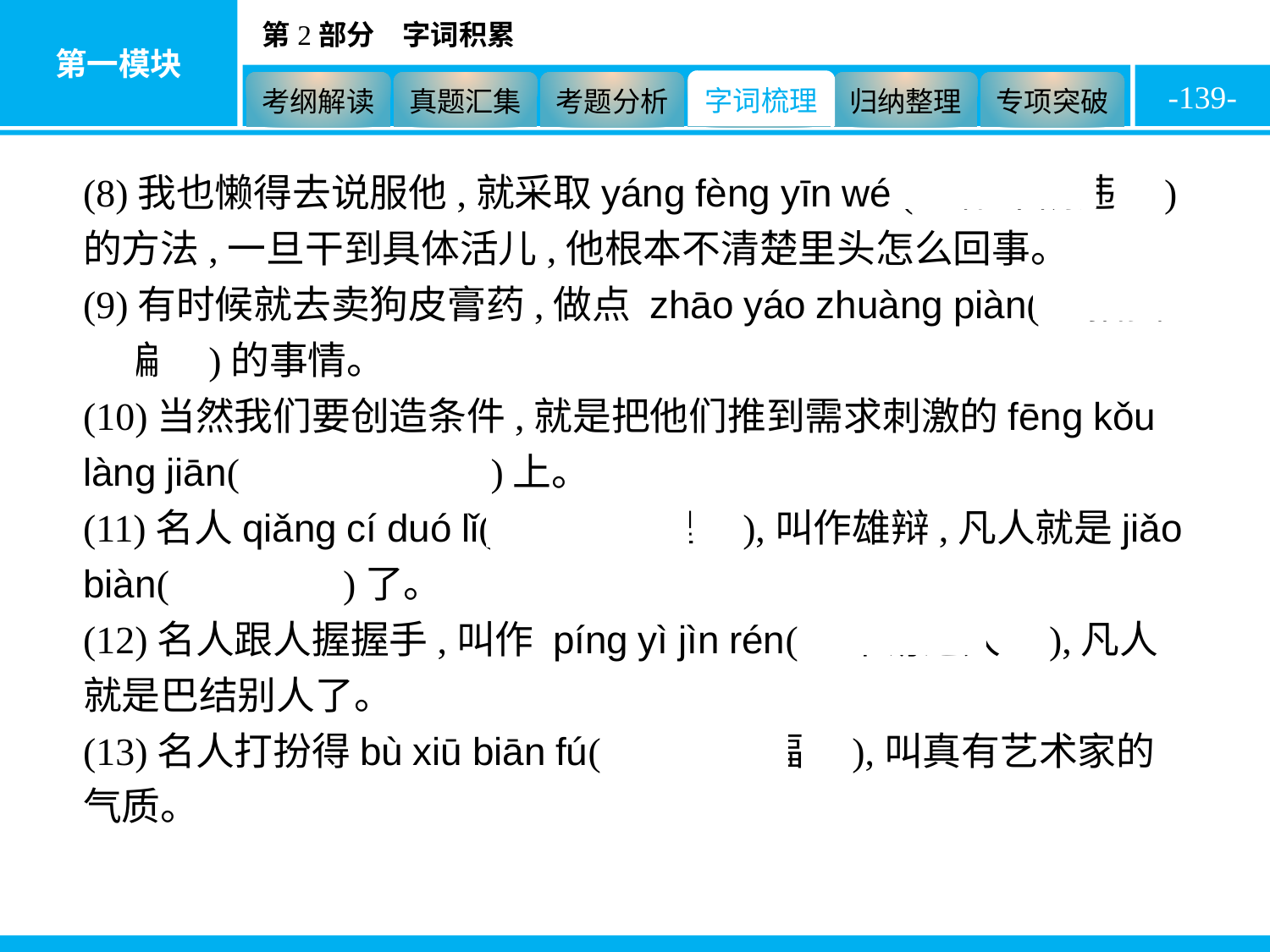

-139-
(8)我也懒得去说服他,就采取yáng fèng yīn wéi(　阳奉阴违　)的方法,一旦干到具体活儿,他根本不清楚里头怎么回事。
(9)有时候就去卖狗皮膏药,做点 zhāo yáo zhuàng piàn(　招摇撞骗　)的事情。
(10)当然我们要创造条件,就是把他们推到需求刺激的fēng kǒu làng jiān(　风口浪尖　)上。
(11)名人qiǎng cí duó lǐ(　强词夺理　),叫作雄辩,凡人就是jiǎo biàn(　狡辩　)了。
(12)名人跟人握握手,叫作 píng yì jìn rén(　平易近人　),凡人就是巴结别人了。
(13)名人打扮得bù xiū biān fú(　不修边幅　),叫真有艺术家的气质。